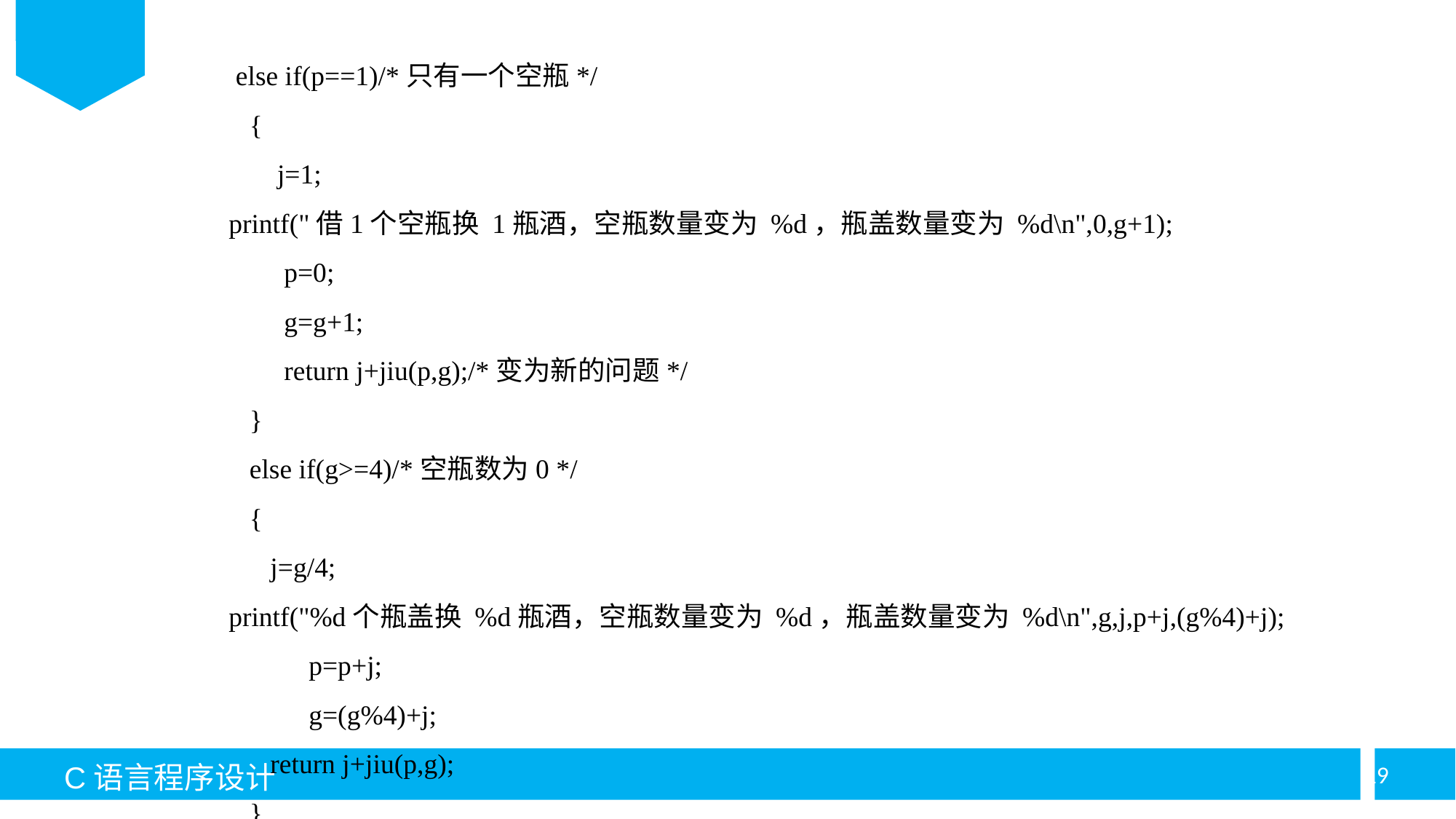

else if(p==1)/*只有一个空瓶*/
   {
       j=1;
printf("借1个空瓶换 1瓶酒，空瓶数量变为 %d，瓶盖数量变为 %d\n",0,g+1);
        p=0;
        g=g+1;
        return j+jiu(p,g);/*变为新的问题*/
   }
   else if(g>=4)/*空瓶数为0 */
   {
      j=g/4;
printf("%d个瓶盖换 %d瓶酒，空瓶数量变为 %d，瓶盖数量变为 %d\n",g,j,p+j,(g%4)+j);
	  p=p+j;
	  g=(g%4)+j;
      return j+jiu(p,g);
   }